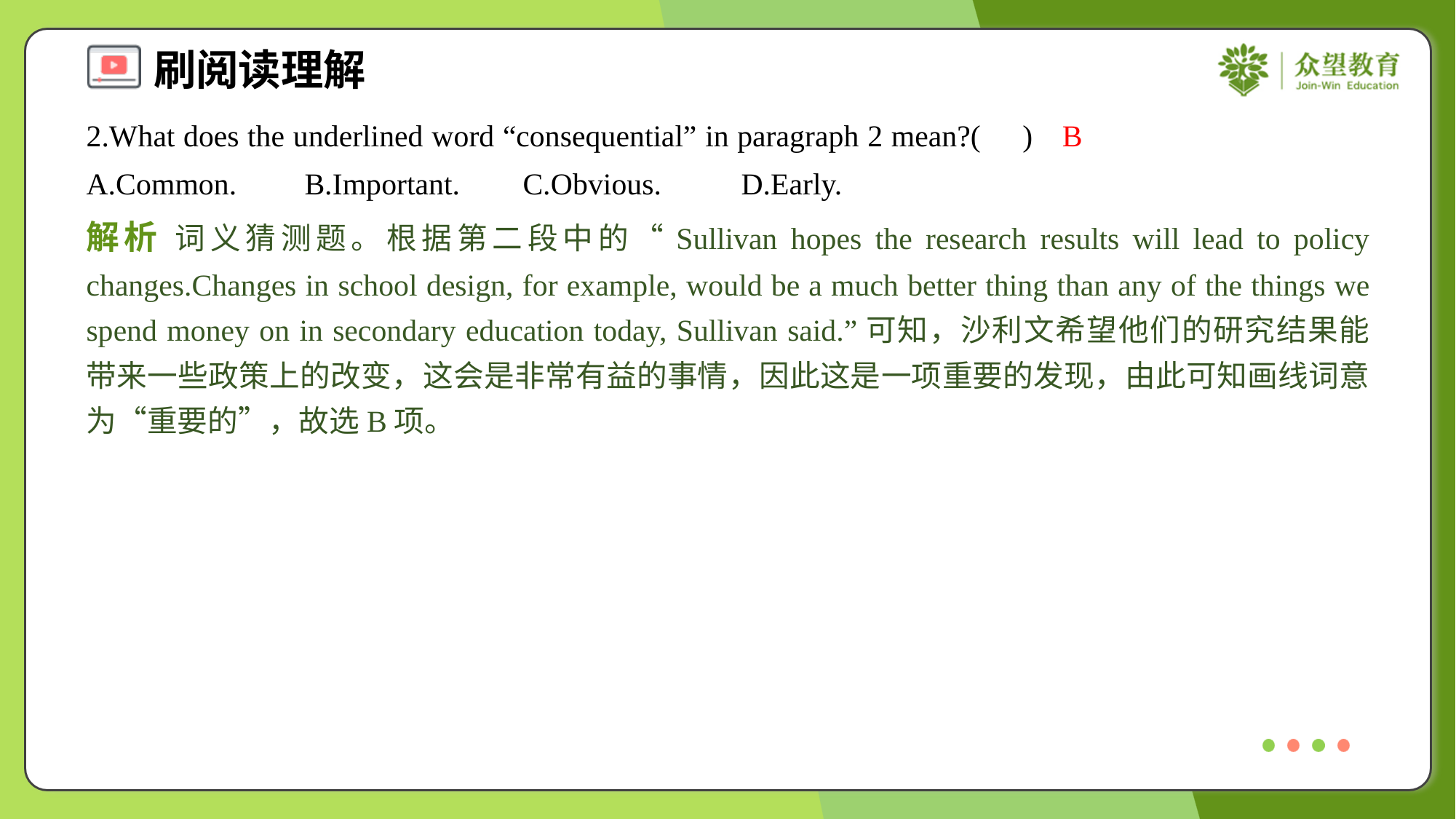

2.What does the underlined word “consequential” in paragraph 2 mean?(     )
B
A.Common.	B.Important.	C.Obvious.	D.Early.
解析 词义猜测题。根据第二段中的“Sullivan hopes the research results will lead to policy changes.Changes in school design, for example, would be a much better thing than any of the things we spend money on in secondary education today, Sullivan said.”可知，沙利文希望他们的研究结果能带来一些政策上的改变，这会是非常有益的事情，因此这是一项重要的发现，由此可知画线词意为“重要的”，故选B项。